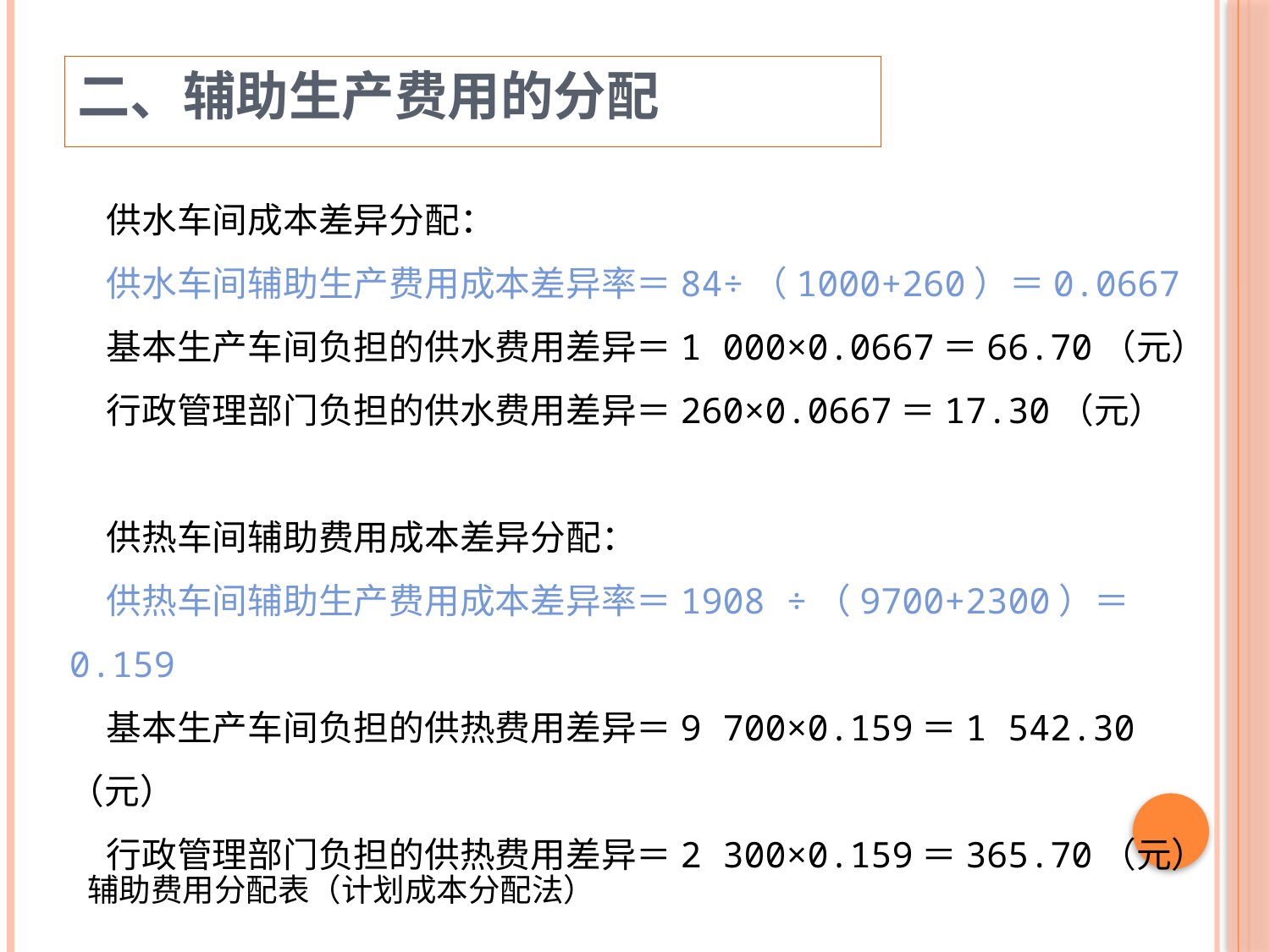

二、辅助生产费用的分配
供水车间成本差异分配：
供水车间辅助生产费用成本差异率＝84÷（1000+260）＝0.0667
基本生产车间负担的供水费用差异＝1 000×0.0667＝66.70（元）
行政管理部门负担的供水费用差异＝260×0.0667＝17.30（元）

供热车间辅助费用成本差异分配：
供热车间辅助生产费用成本差异率＝1908 ÷（9700+2300）＝0.159
基本生产车间负担的供热费用差异＝9 700×0.159＝1 542.30（元）
行政管理部门负担的供热费用差异＝2 300×0.159＝365.70（元）
辅助费用分配表（计划成本分配法）